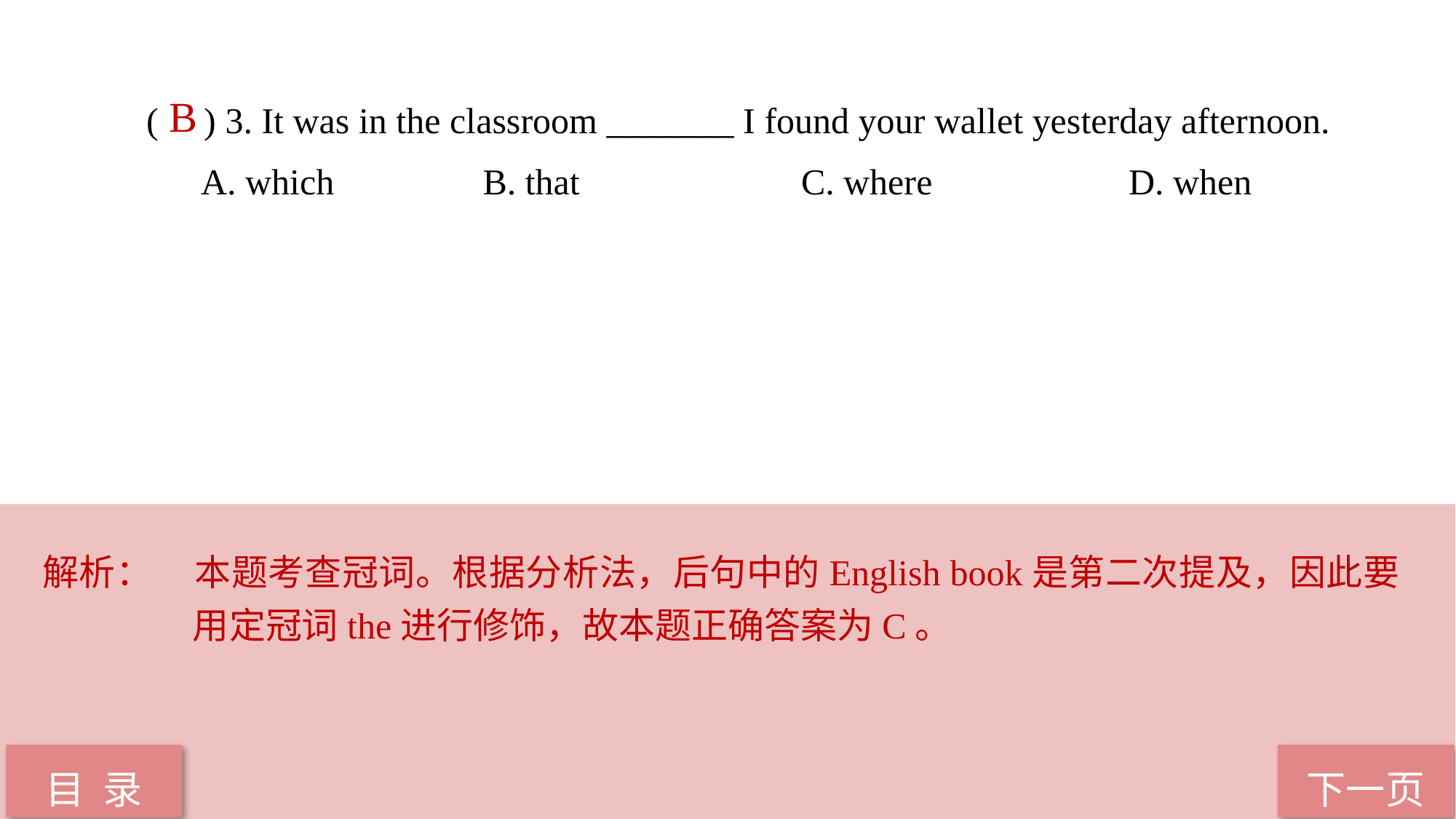

(     ) 3. It was in the classroom _______ I found your wallet yesterday afternoon.
A. which		 B. that 		C. where 		D. when
  B
解析：	本题考查冠词。根据分析法，后句中的English book是第二次提及，因此要用定冠词the进行修饰，故本题正确答案为C。